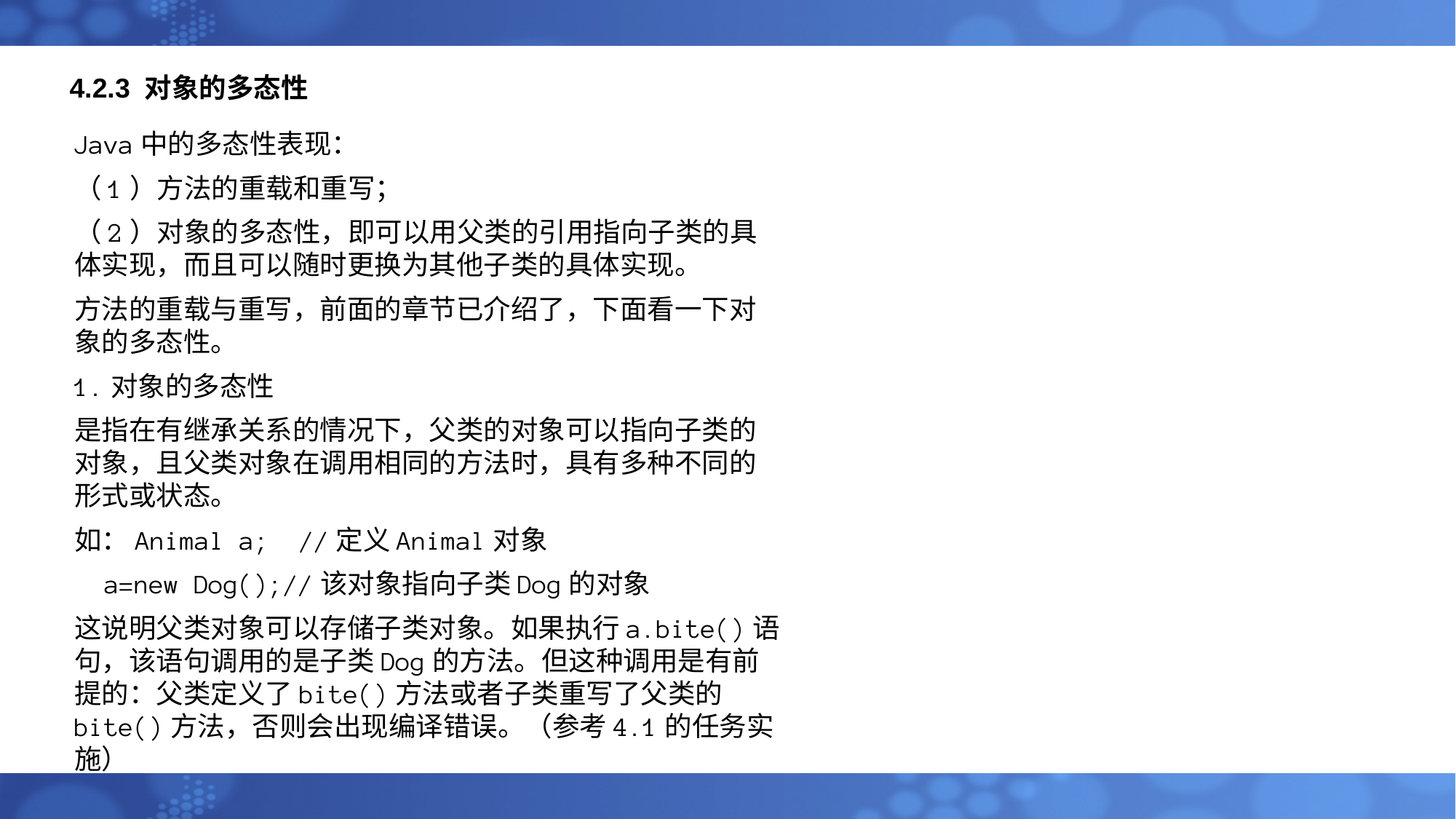

# 4.2.3 对象的多态性
Java中的多态性表现：
（1）方法的重载和重写；
（2）对象的多态性，即可以用父类的引用指向子类的具体实现，而且可以随时更换为其他子类的具体实现。
方法的重载与重写，前面的章节已介绍了，下面看一下对象的多态性。
1.对象的多态性
是指在有继承关系的情况下，父类的对象可以指向子类的对象，且父类对象在调用相同的方法时，具有多种不同的形式或状态。
如：Animal a;  //定义Animal对象
a=new Dog();//该对象指向子类Dog的对象
这说明父类对象可以存储子类对象。如果执行a.bite()语句，该语句调用的是子类Dog的方法。但这种调用是有前提的：父类定义了bite()方法或者子类重写了父类的bite()方法，否则会出现编译错误。（参考4.1的任务实施）